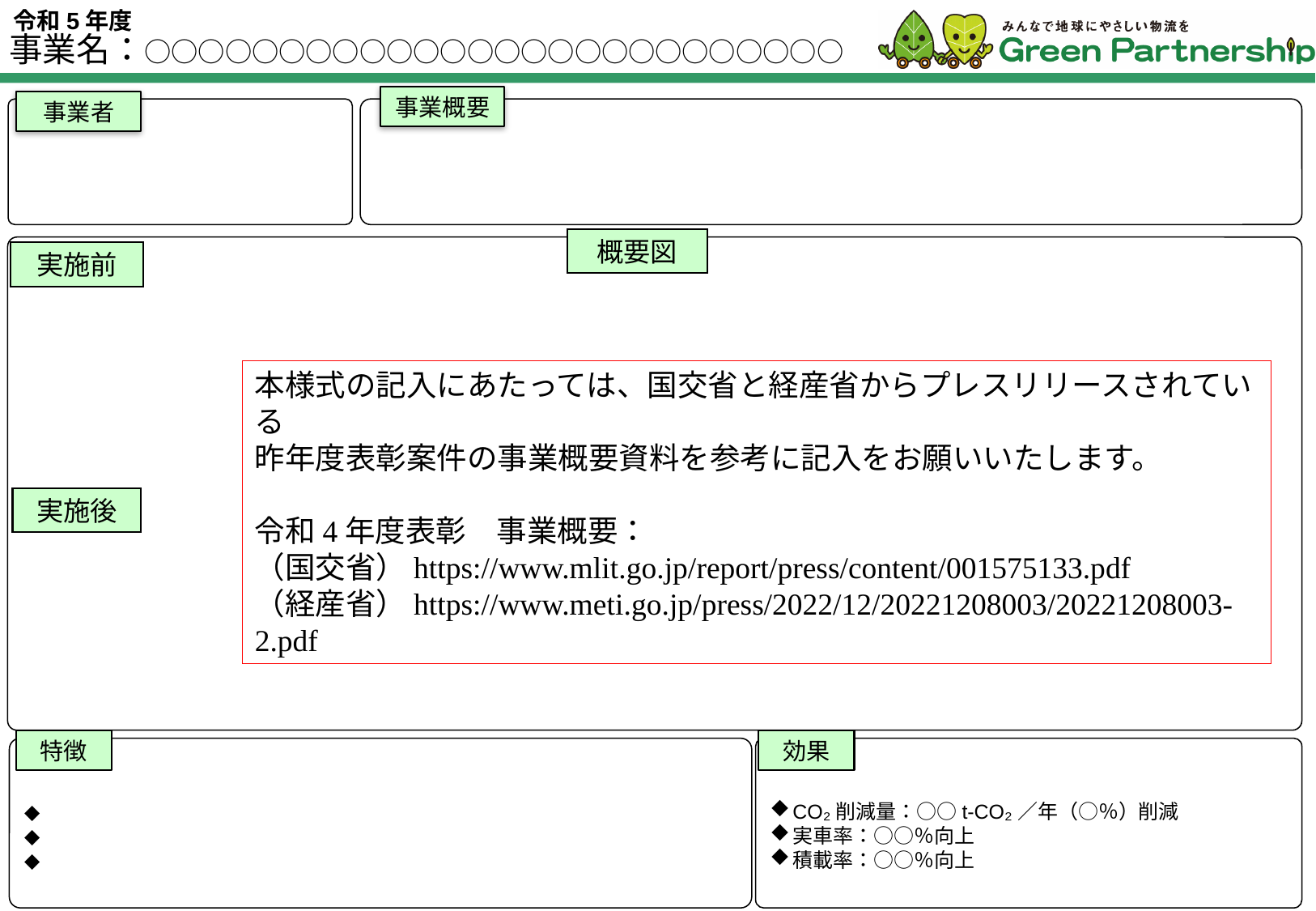

令和5年度
事業名：○○○○○○○○○○○○○○○○○○○○○○○○○○
事業概要
事業者

概要図

実施前
本様式の記入にあたっては、国交省と経産省からプレスリリースされている
昨年度表彰案件の事業概要資料を参考に記入をお願いいたします。

令和4年度表彰　事業概要：
（国交省）https://www.mlit.go.jp/report/press/content/001575133.pdf
（経産省）https://www.meti.go.jp/press/2022/12/20221208003/20221208003-2.pdf
実施後
効果
特徴

◆
◆
◆

CO₂削減量：○○t-CO₂／年（○％）削減
実車率：○○％向上
積載率：○○％向上